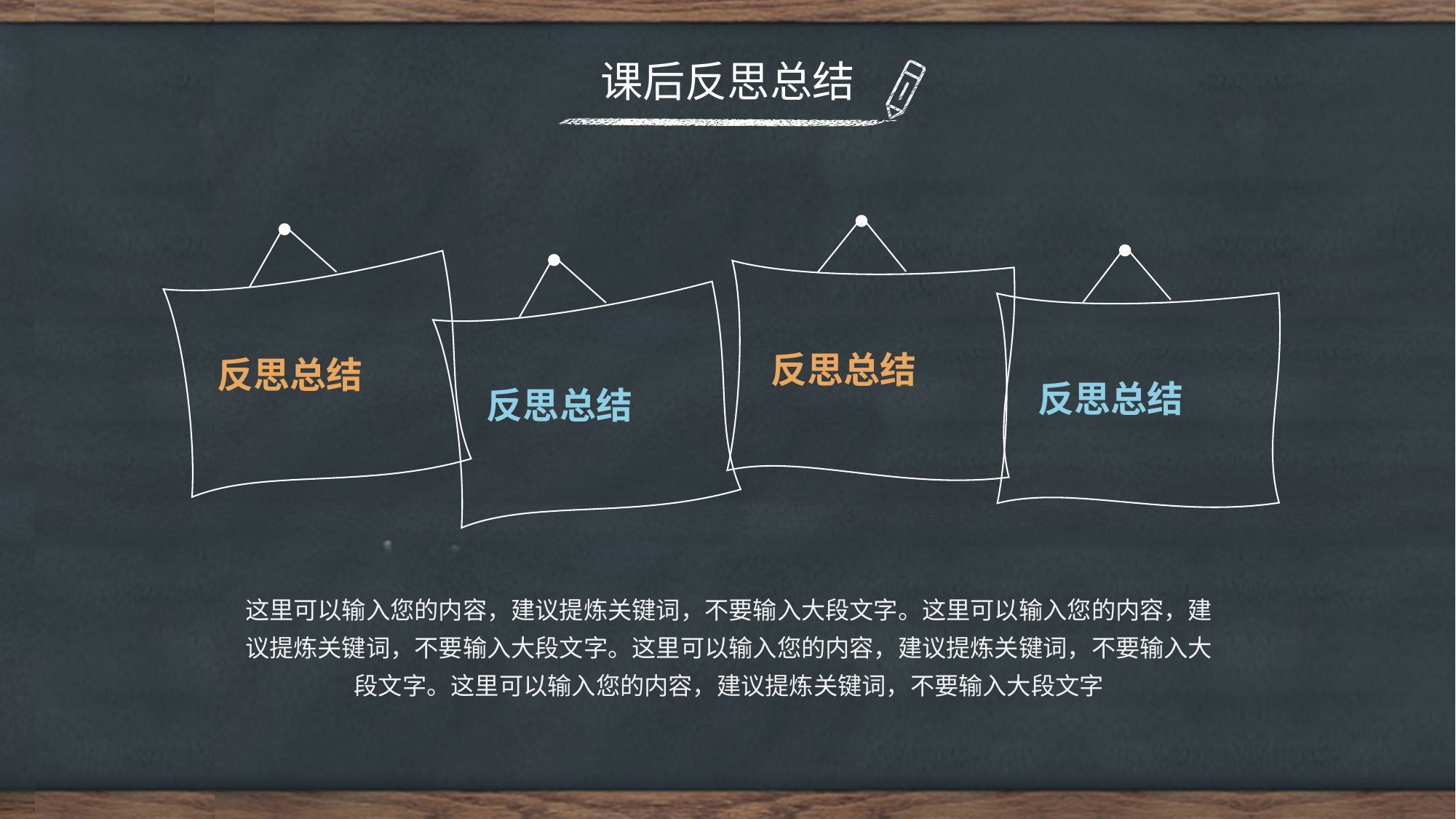

课后反思总结

反思总结
反思总结
反思总结
反思总结
这里可以输入您的内容，建议提炼关键词，不要输入大段文字。这里可以输入您的内容，建议提炼关键词，不要输入大段文字。这里可以输入您的内容，建议提炼关键词，不要输入大段文字。这里可以输入您的内容，建议提炼关键词，不要输入大段文字